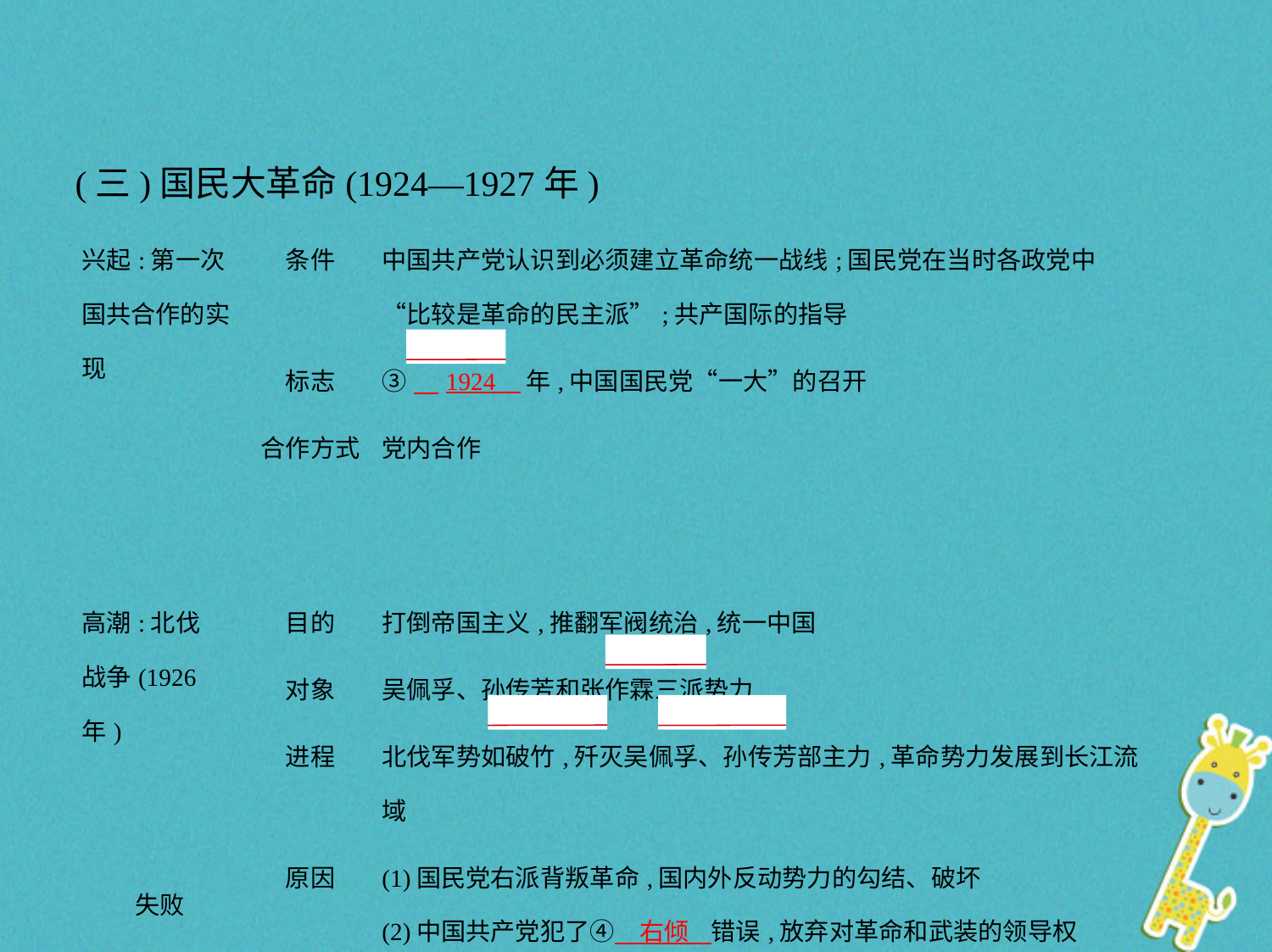

(三)国民大革命(1924—1927年)
| 兴起:第一次国共合作的实现 | 条件 | 中国共产党认识到必须建立革命统一战线;国民党在当时各政党中“比较是革命的民主派”;共产国际的指导 |
| --- | --- | --- |
|  | 标志 | ③　1924    年,中国国民党“一大”的召开 |
|  | 合作方式 | 党内合作 |
| 高潮:北伐 战争(1926年) | 目的 | 打倒帝国主义,推翻军阀统治,统一中国 |
|  | 对象 | 吴佩孚、孙传芳和张作霖三派势力 |
|  | 进程 | 北伐军势如破竹,歼灭吴佩孚、孙传芳部主力,革命势力发展到长江流域 |
| 失败 | 原因 | (1)国民党右派背叛革命,国内外反动势力的勾结、破坏 (2)中国共产党犯了④　右倾    错误,放弃对革命和武装的领导权 |
|  | 标志 | 1927年,⑤　蒋介石    和⑥　汪精卫    发动反革命政变 |
| 功绩 | 动摇了北洋军阀的统治,沉重打击了帝国主义的侵略势力 |  |
| 教训 | 必须坚持无产阶级的领导,必须掌握革命武装,坚持武装斗争 |  |